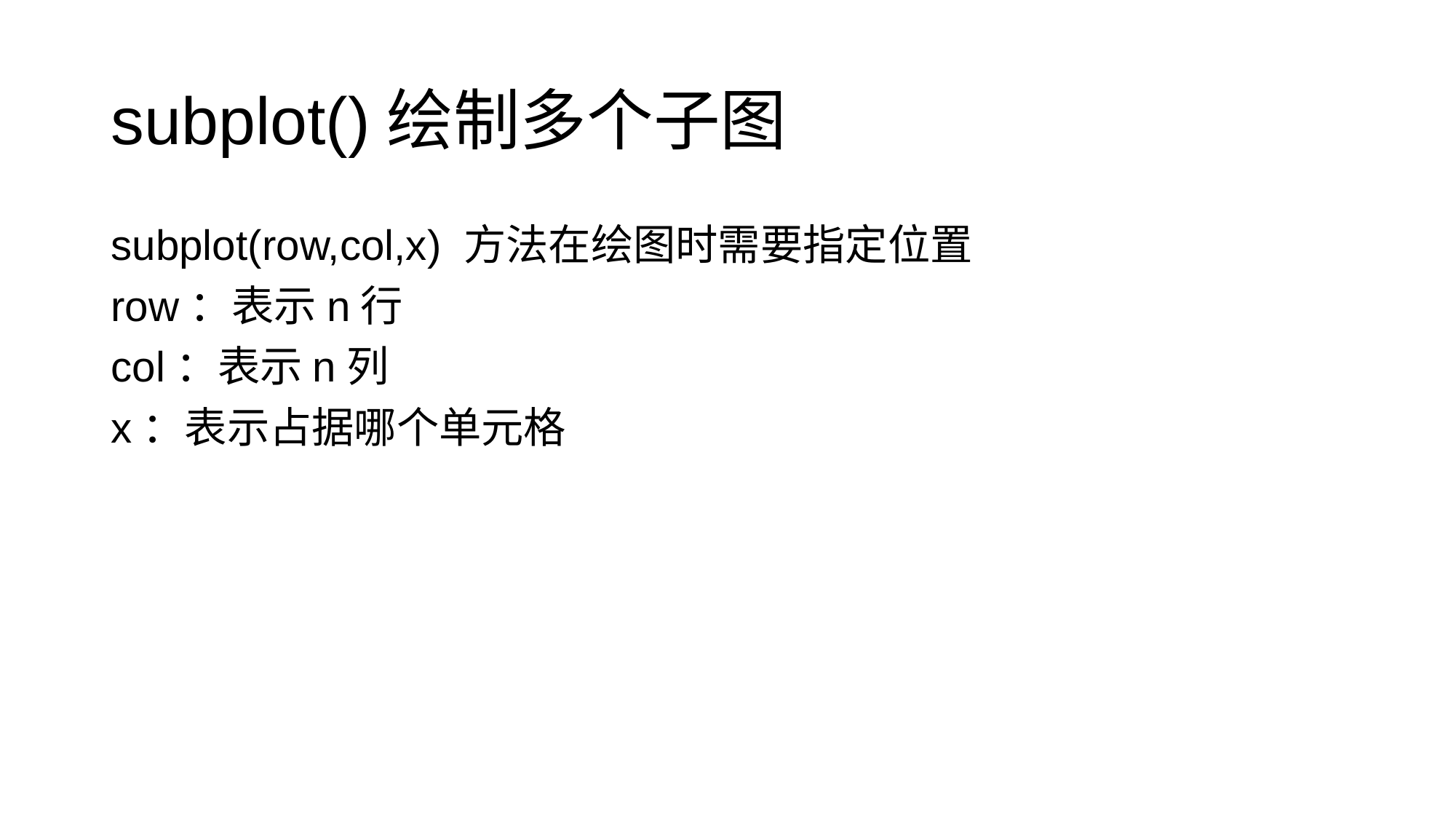

# subplot()绘制多个子图
subplot(row,col,x) 方法在绘图时需要指定位置
row：表示n行
col：表示n列
x：表示占据哪个单元格